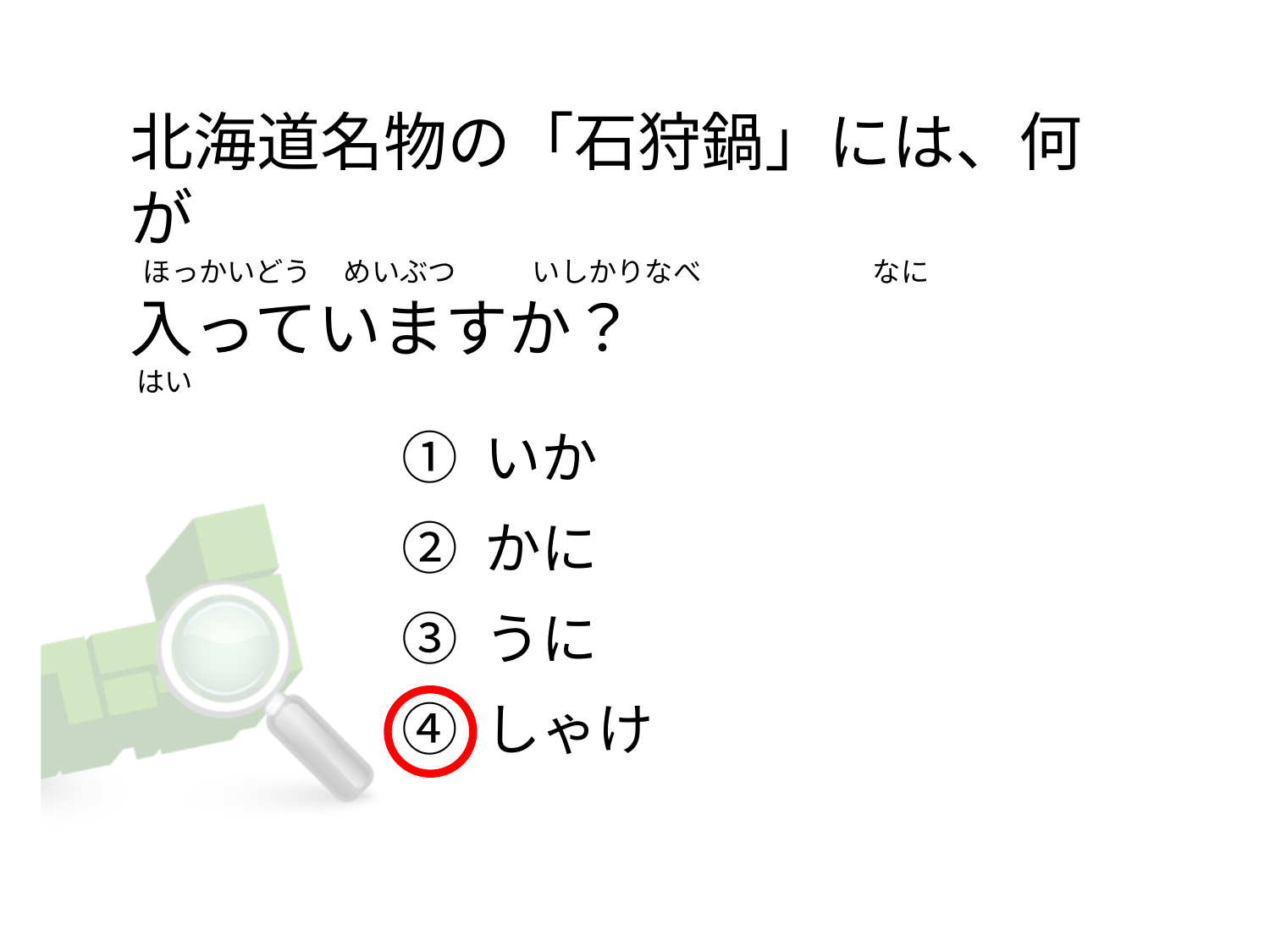

# 北海道名物の「石狩鍋」には、何が   ほっかいどう     めいぶつ            いしかりなべ                           なに 入っていますか？  はい
① いか
② かに
③ うに
④ しゃけ